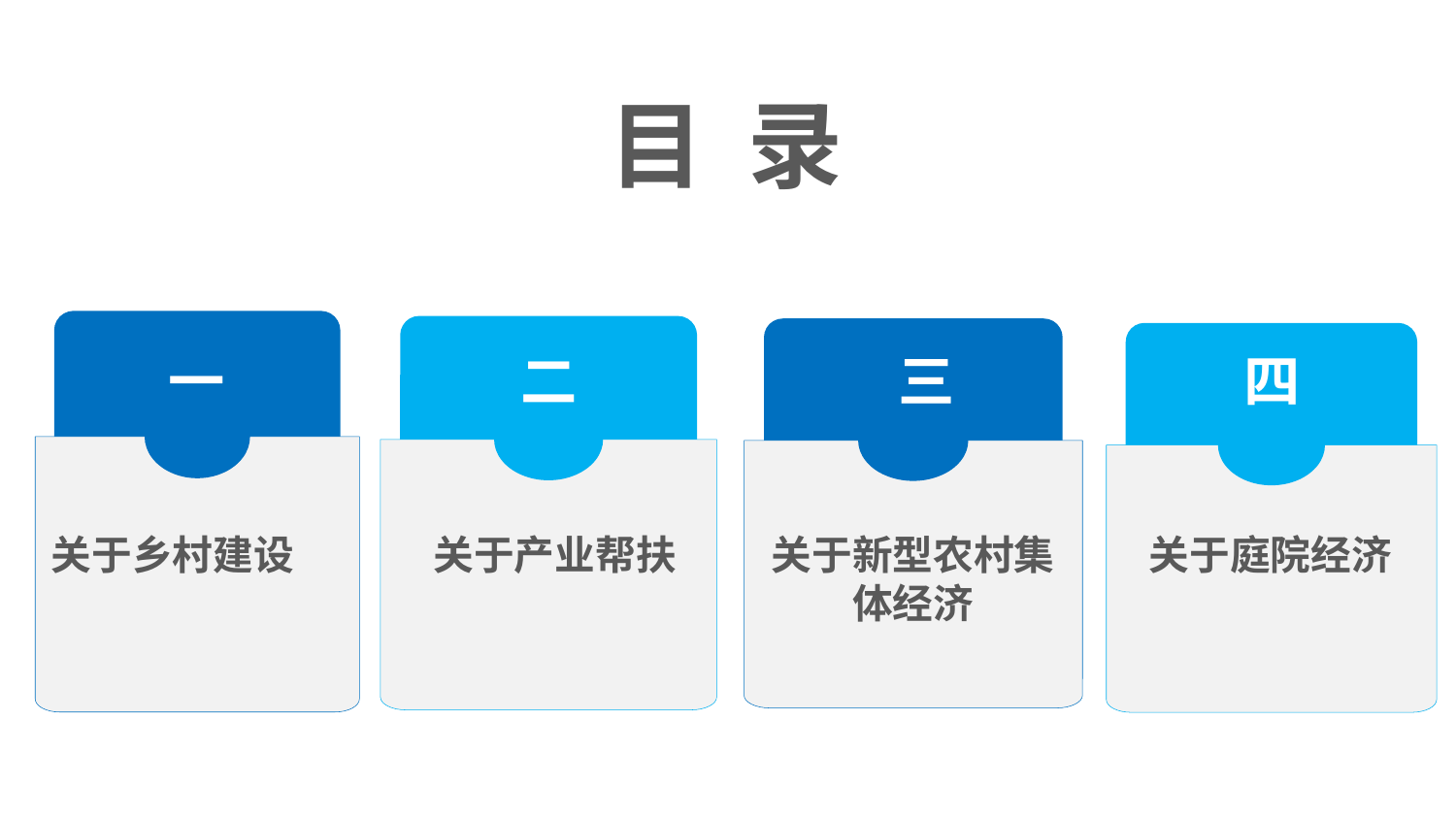

目  录

一

关于乡村建设

关于新型农村集体经济

关于庭院经济
二
四
三
关于产业帮扶